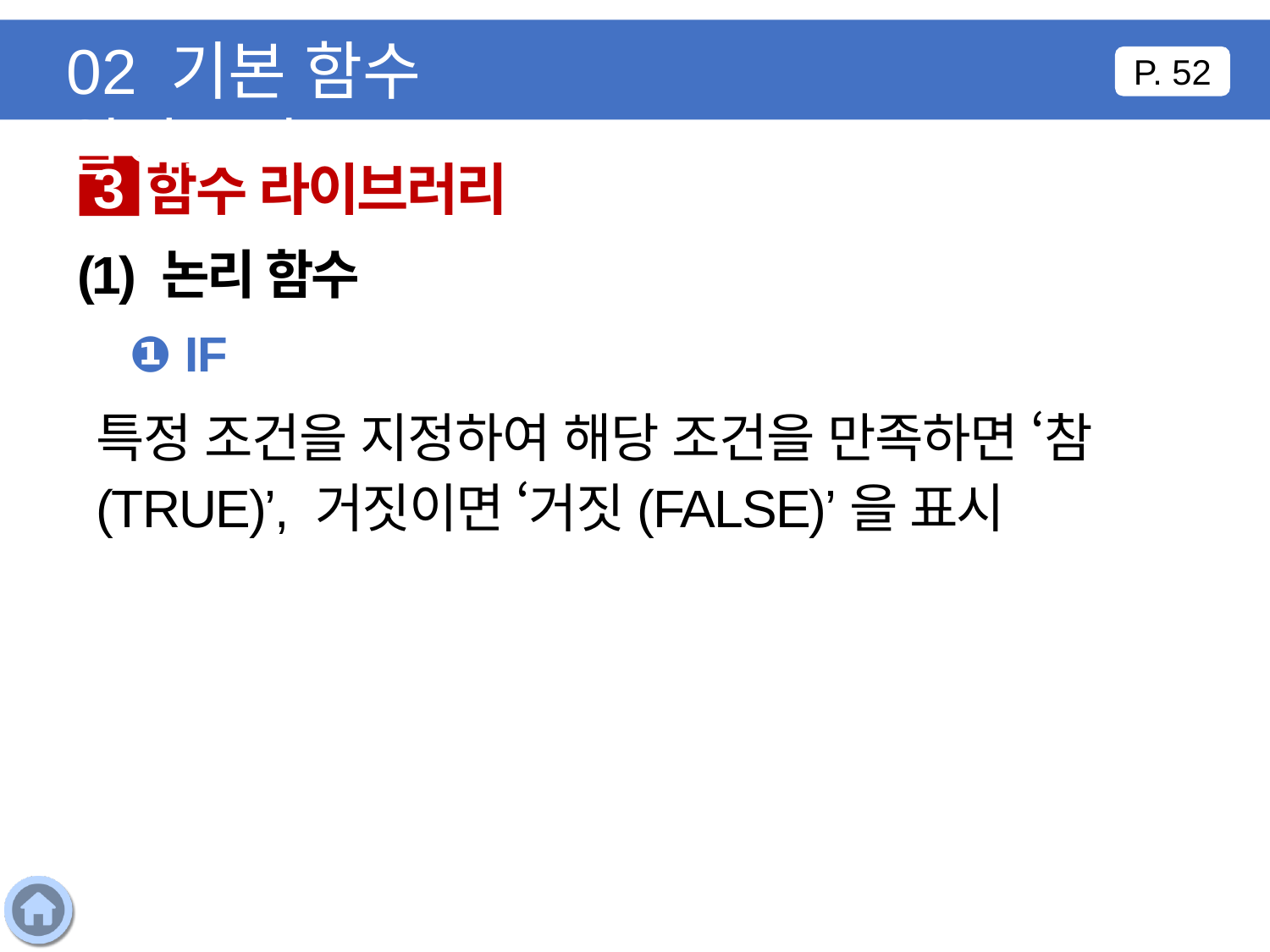

02 기본 함수 알아보기
P. 52
함수 라이브러리
3
(1) 논리 함수
❶ IF
특정 조건을 지정하여 해당 조건을 만족하면 ‘참(TRUE)’, 거짓이면 ‘거짓(FALSE)’을 표시